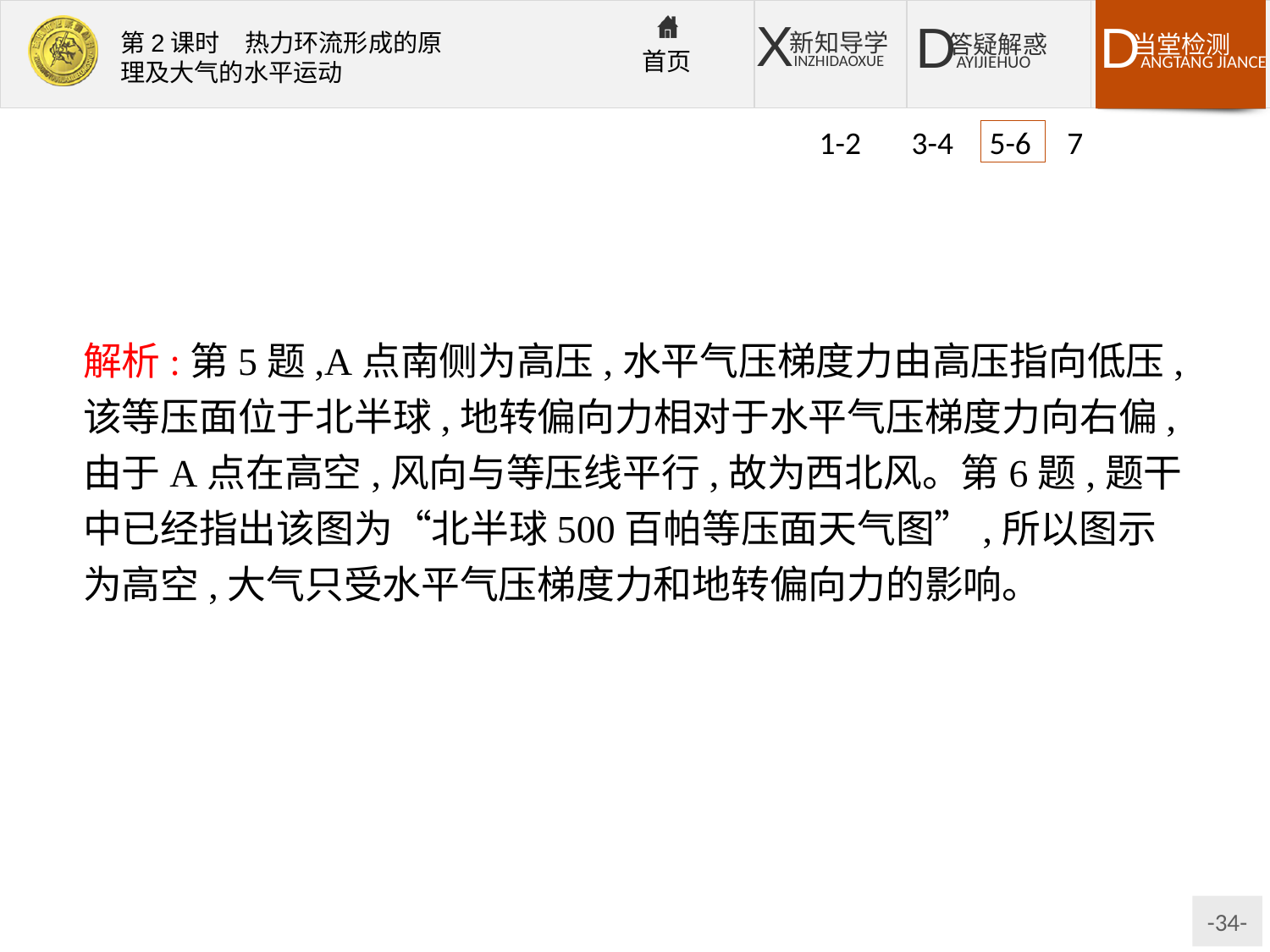

1-2       3-4     5-6     7

解析:第5题,A点南侧为高压,水平气压梯度力由高压指向低压,该等压面位于北半球,地转偏向力相对于水平气压梯度力向右偏,由于A点在高空,风向与等压线平行,故为西北风。第6题,题干中已经指出该图为“北半球500百帕等压面天气图”,所以图示为高空,大气只受水平气压梯度力和地转偏向力的影响。
答案:5.B　6.A